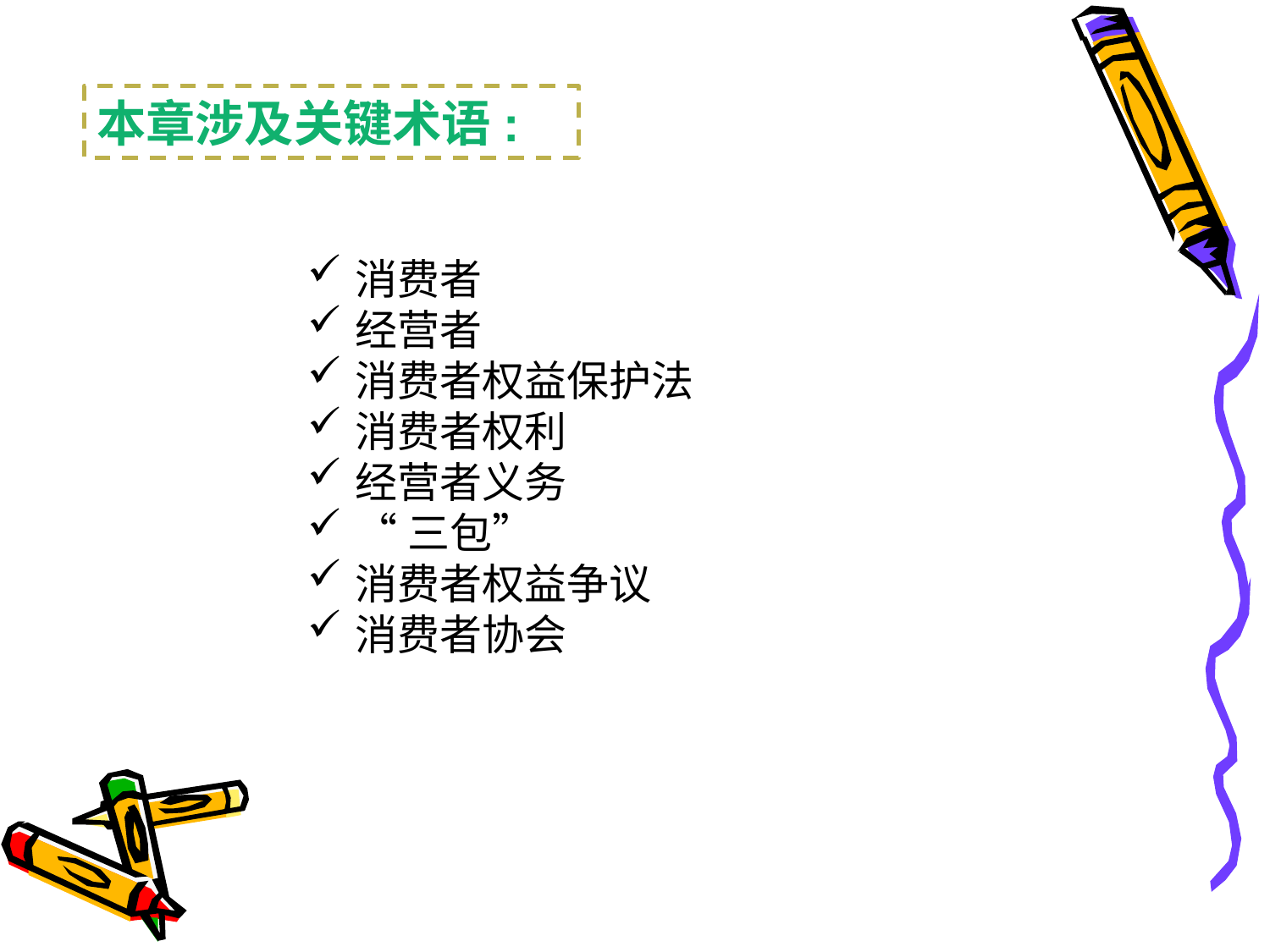

本章涉及关键术语:
消费者
经营者
消费者权益保护法
消费者权利
经营者义务
“三包”
消费者权益争议
消费者协会